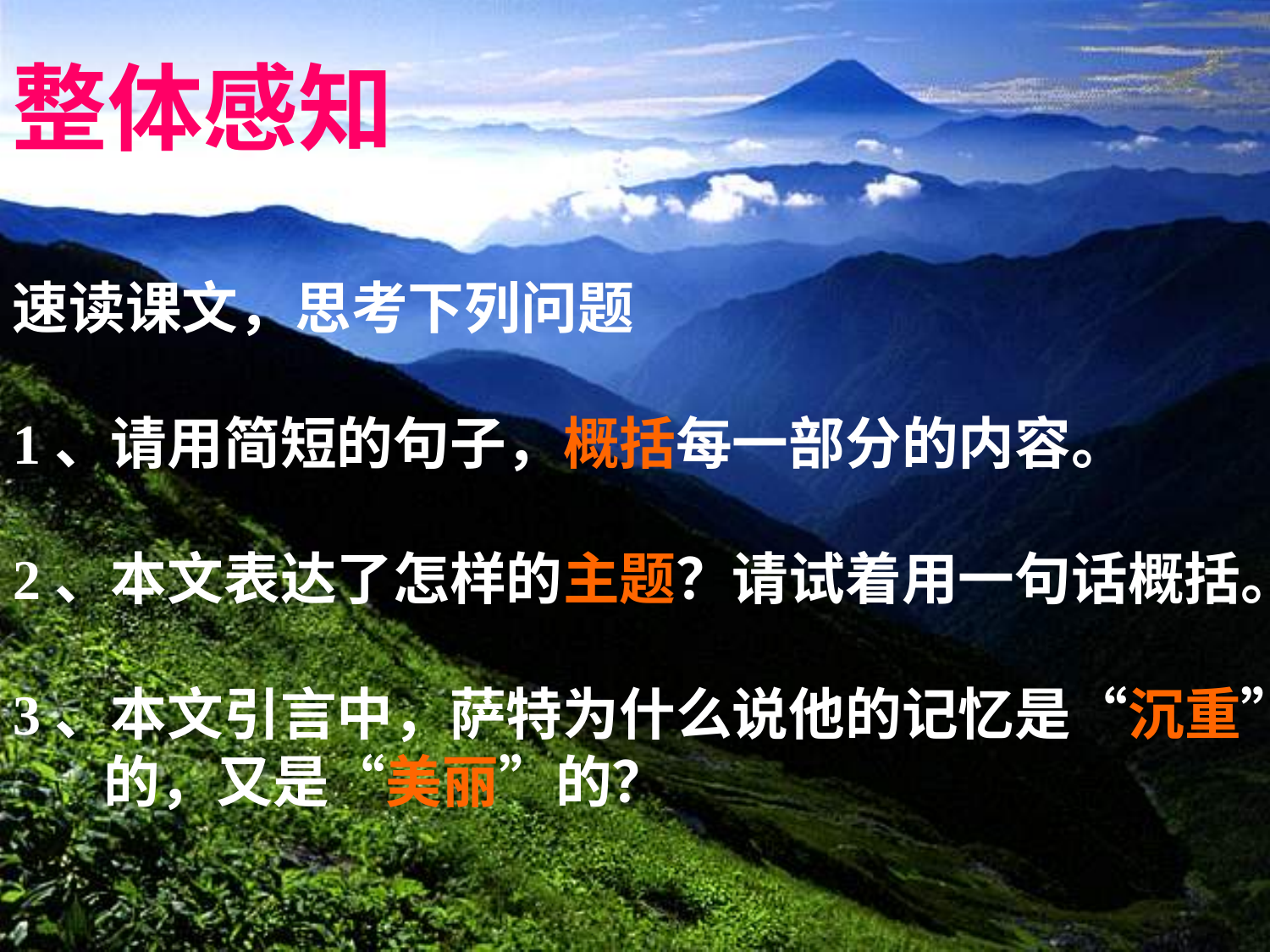

整体感知
速读课文，思考下列问题

1、请用简短的句子，概括每一部分的内容。

2、本文表达了怎样的主题？请试着用一句话概括。

3、本文引言中，萨特为什么说他的记忆是“沉重”
      的，又是“美丽”的？